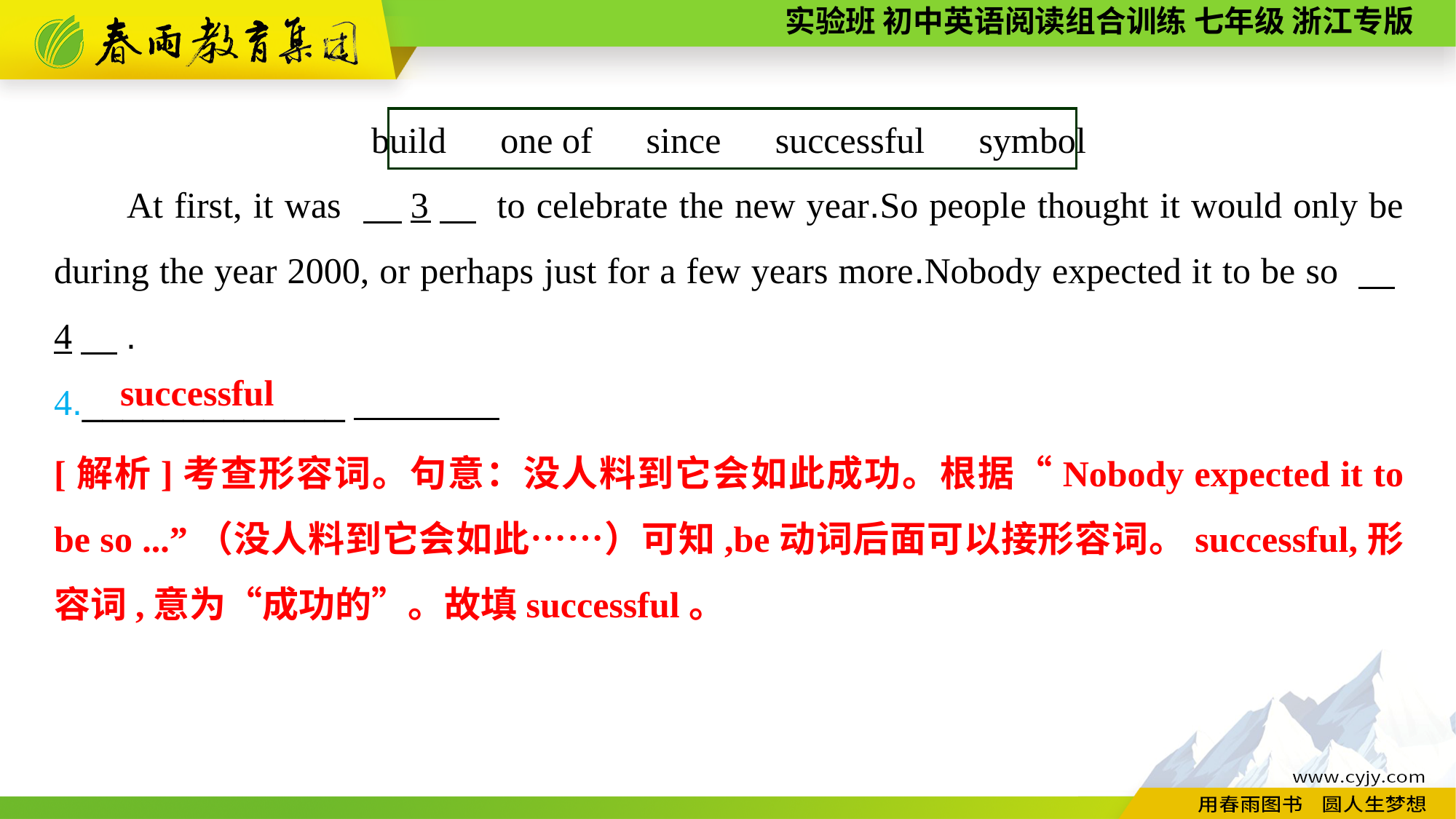

build　one of　since　successful　symbol
At first, it was 　3　 to celebrate the new year.So people thought it would only be during the year 2000, or perhaps just for a few years more.Nobody expected it to be so 　4　.
4._____________

successful
[解析]考查形容词。句意：没人料到它会如此成功。根据“Nobody expected it to be so ...”（没人料到它会如此……）可知,be动词后面可以接形容词。successful,形容词,意为“成功的”。故填successful。